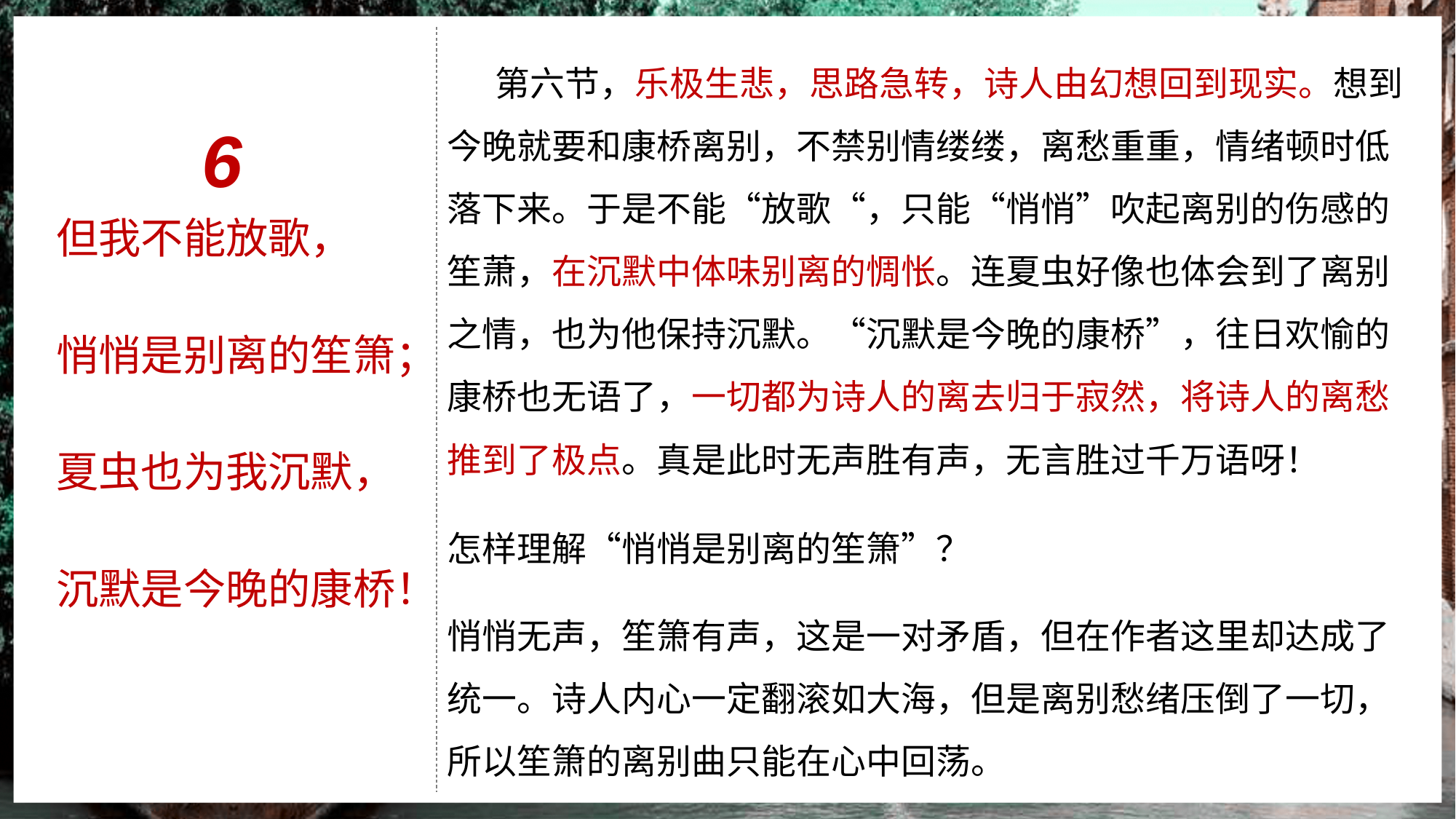

6

 第六节，乐极生悲，思路急转，诗人由幻想回到现实。想到今晚就要和康桥离别，不禁别情缕缕，离愁重重，情绪顿时低落下来。于是不能“放歌“，只能“悄悄”吹起离别的伤感的笙萧，在沉默中体味别离的惆怅。连夏虫好像也体会到了离别之情，也为他保持沉默。“沉默是今晚的康桥”，往日欢愉的康桥也无语了，一切都为诗人的离去归于寂然，将诗人的离愁推到了极点。真是此时无声胜有声，无言胜过千万语呀！
但我不能放歌，
悄悄是别离的笙箫；
夏虫也为我沉默，
沉默是今晚的康桥！

怎样理解“悄悄是别离的笙箫”？
悄悄无声，笙箫有声，这是一对矛盾，但在作者这里却达成了统一。诗人内心一定翻滚如大海，但是离别愁绪压倒了一切，所以笙箫的离别曲只能在心中回荡。